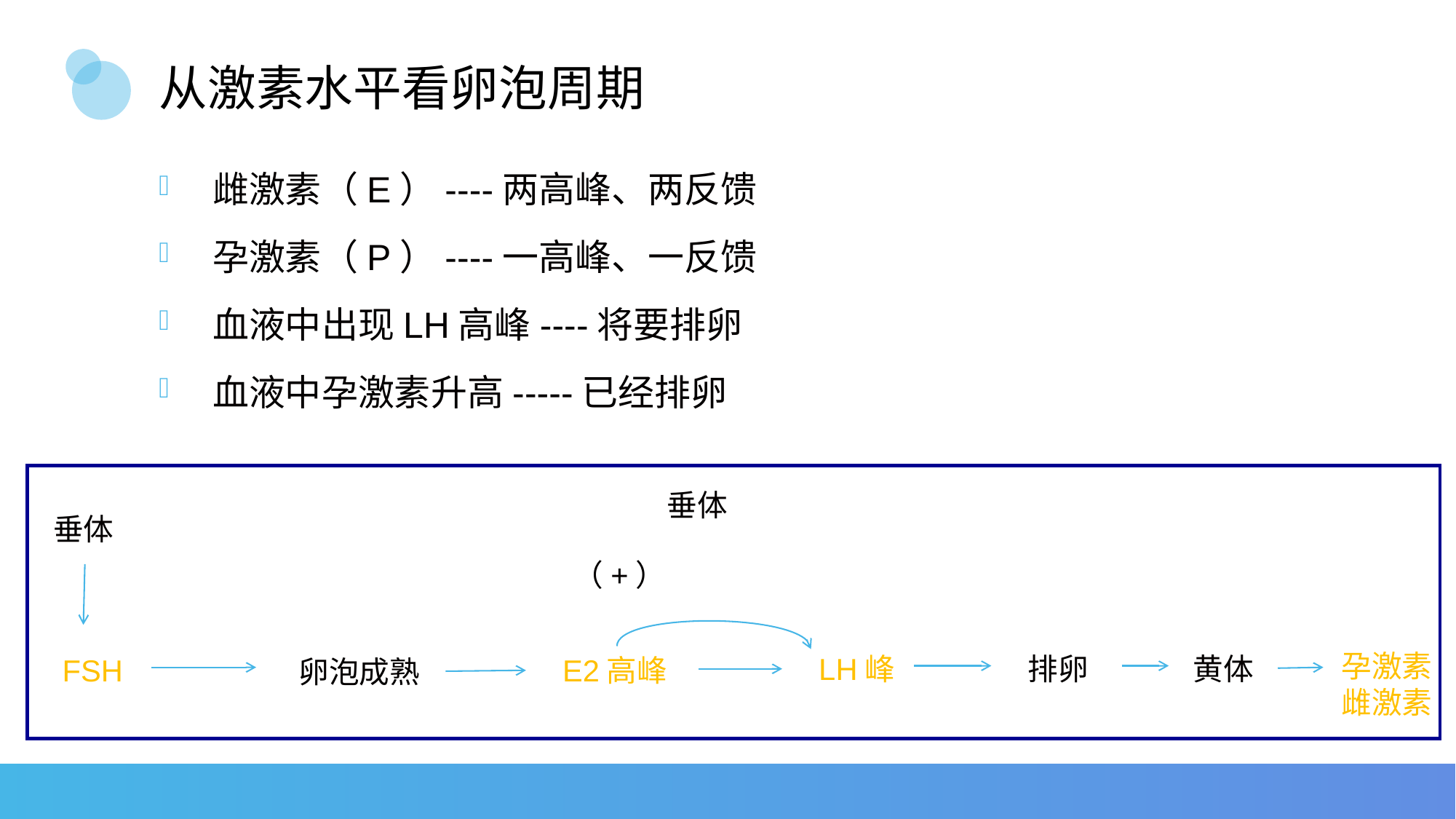

# 从激素水平看卵泡周期
雌激素（E）----两高峰、两反馈
孕激素（P）----一高峰、一反馈
血液中出现LH高峰----将要排卵
血液中孕激素升高-----已经排卵

垂体
垂体
（+）
孕激素
雌激素
LH峰
排卵
黄体
FSH
E2高峰
卵泡成熟